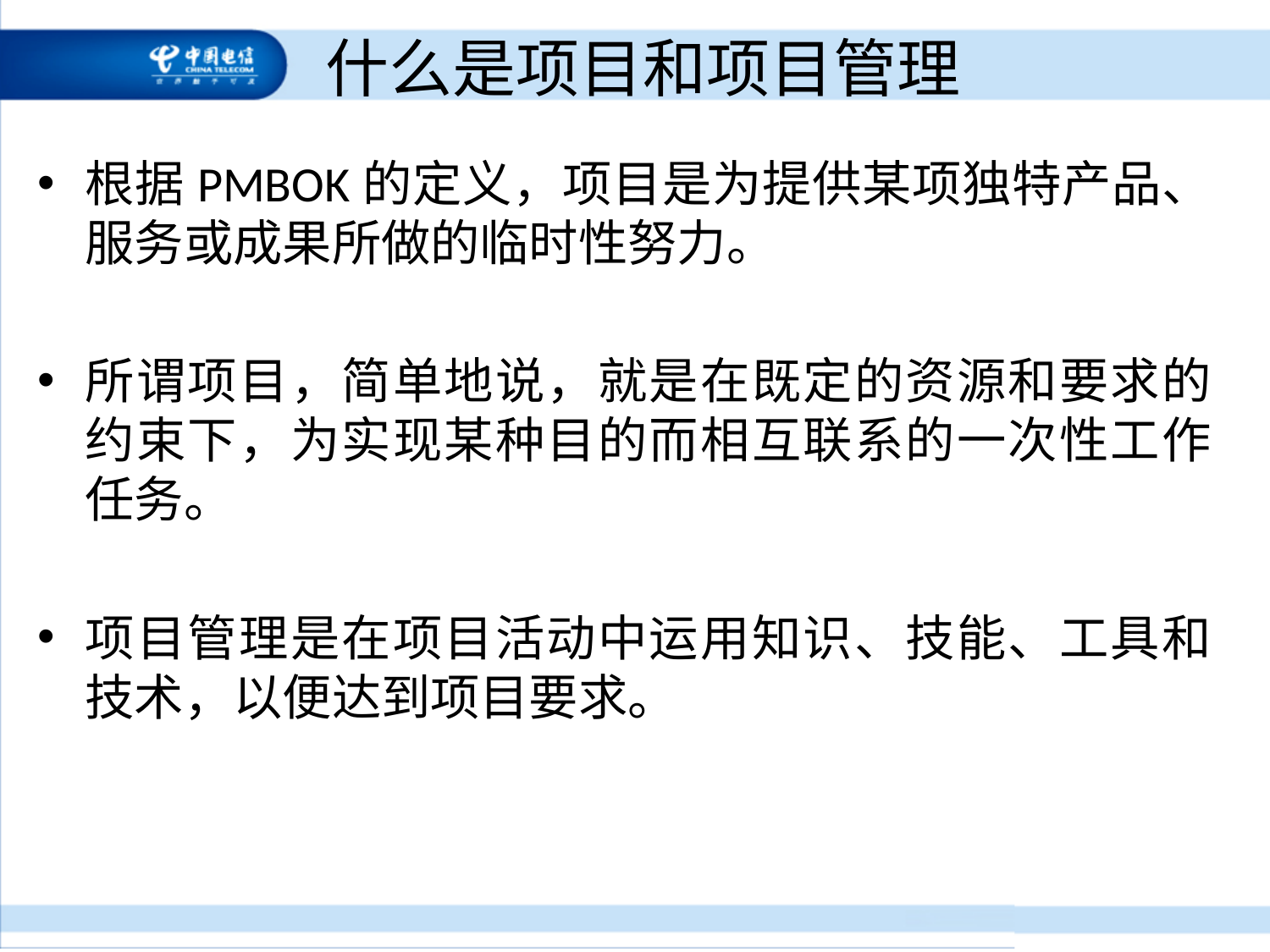

# 什么是项目和项目管理
根据PMBOK的定义，项目是为提供某项独特产品、服务或成果所做的临时性努力。

所谓项目，简单地说，就是在既定的资源和要求的约束下，为实现某种目的而相互联系的一次性工作任务。

项目管理是在项目活动中运用知识、技能、工具和技术，以便达到项目要求。